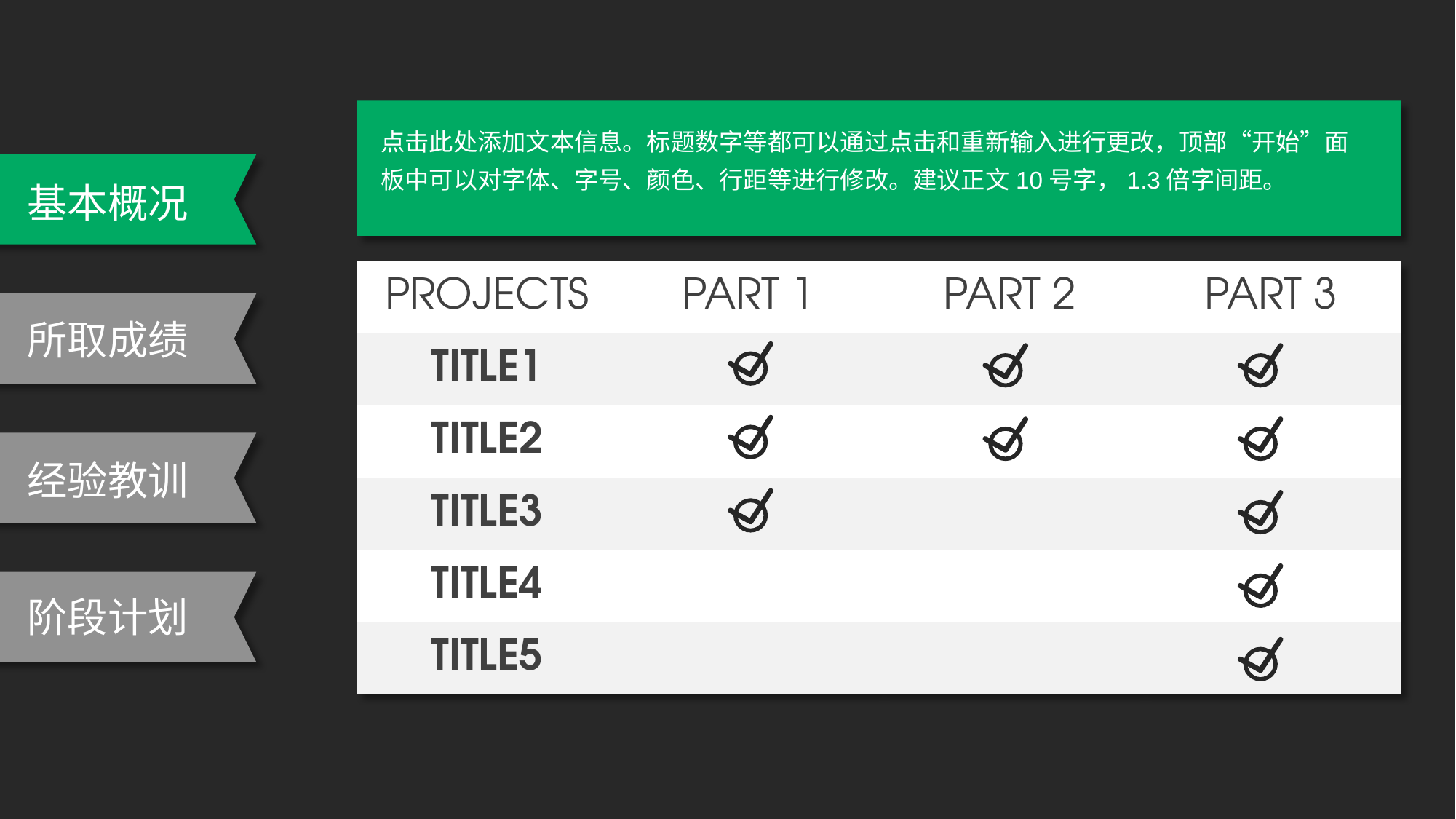

点击此处添加文本信息。标题数字等都可以通过点击和重新输入进行更改，顶部“开始”面板中可以对字体、字号、颜色、行距等进行修改。建议正文10号字，1.3倍字间距。

基本概况
| PROJECTS | PART 1 | PART 2 | PART 3 |
| --- | --- | --- | --- |
| TITLE1 |  |  |  |
| TITLE2 |  |  |  |
| TITLE3 |  |  |  |
| TITLE4 |  |  |  |
| TITLE5 |  |  |  |

所取成绩

经验教训

阶段计划